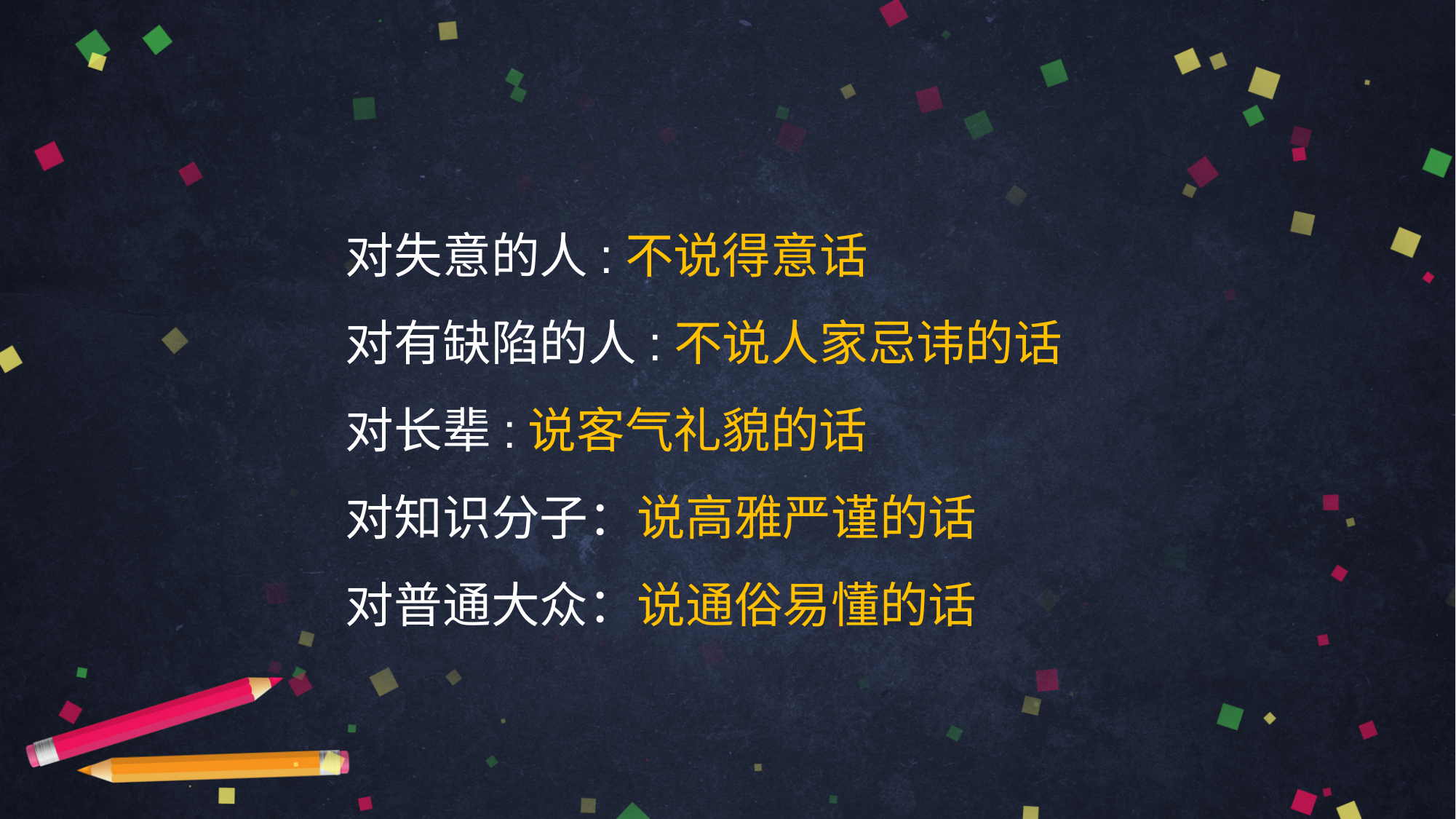

对失意的人:不说得意话
对有缺陷的人:不说人家忌讳的话
对长辈:说客气礼貌的话
对知识分子：说高雅严谨的话
对普通大众：说通俗易懂的话